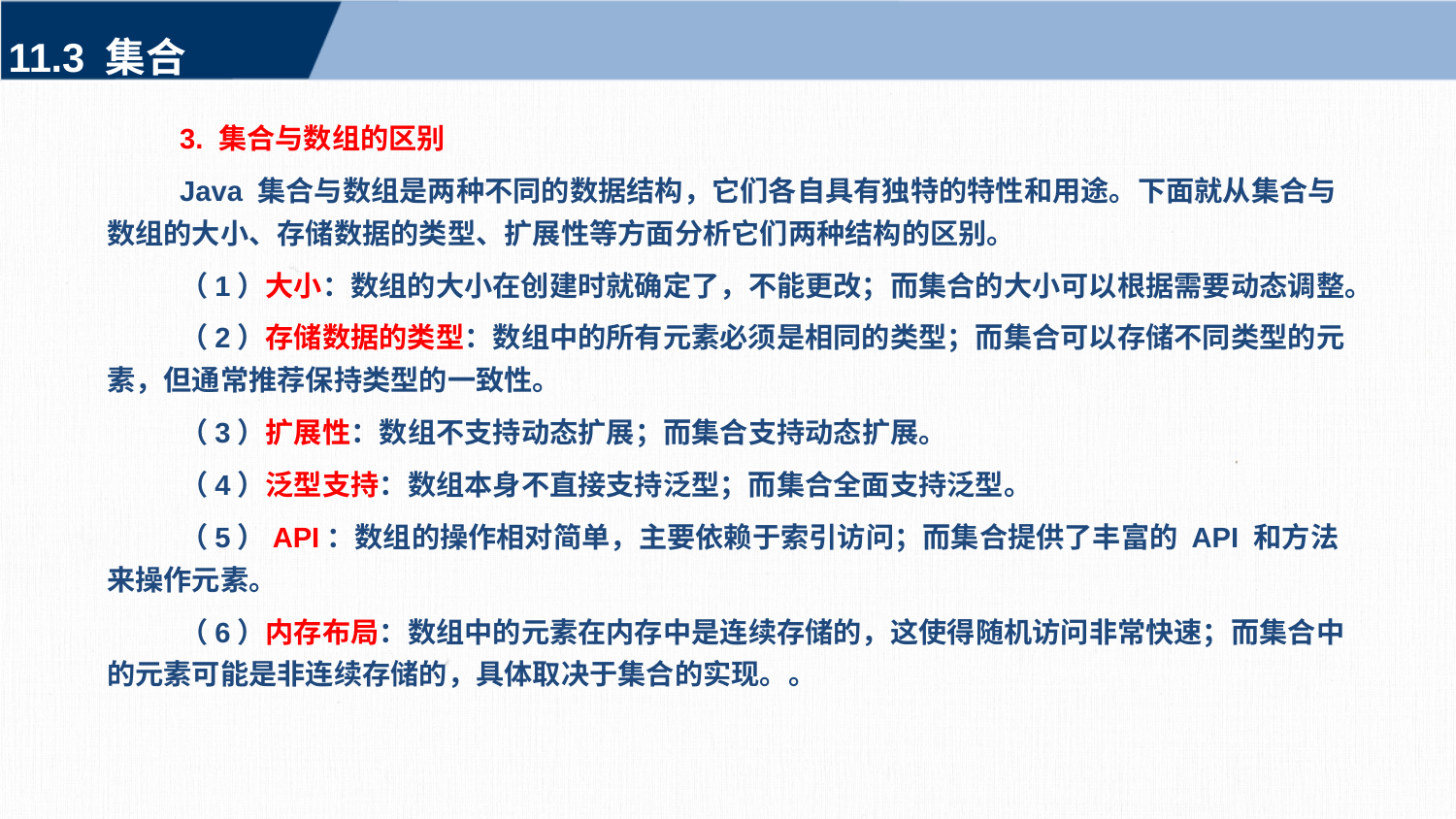

11.3 集合

3. 集合与数组的区别
Java 集合与数组是两种不同的数据结构，它们各自具有独特的特性和用途。下面就从集合与数组的大小、存储数据的类型、扩展性等方面分析它们两种结构的区别。
（1）大小：数组的大小在创建时就确定了，不能更改；而集合的大小可以根据需要动态调整。
（2）存储数据的类型：数组中的所有元素必须是相同的类型；而集合可以存储不同类型的元素，但通常推荐保持类型的一致性。
（3）扩展性：数组不支持动态扩展；而集合支持动态扩展。
（4）泛型支持：数组本身不直接支持泛型；而集合全面支持泛型。
（5）API：数组的操作相对简单，主要依赖于索引访问；而集合提供了丰富的 API 和方法来操作元素。
（6）内存布局：数组中的元素在内存中是连续存储的，这使得随机访问非常快速；而集合中的元素可能是非连续存储的，具体取决于集合的实现。。